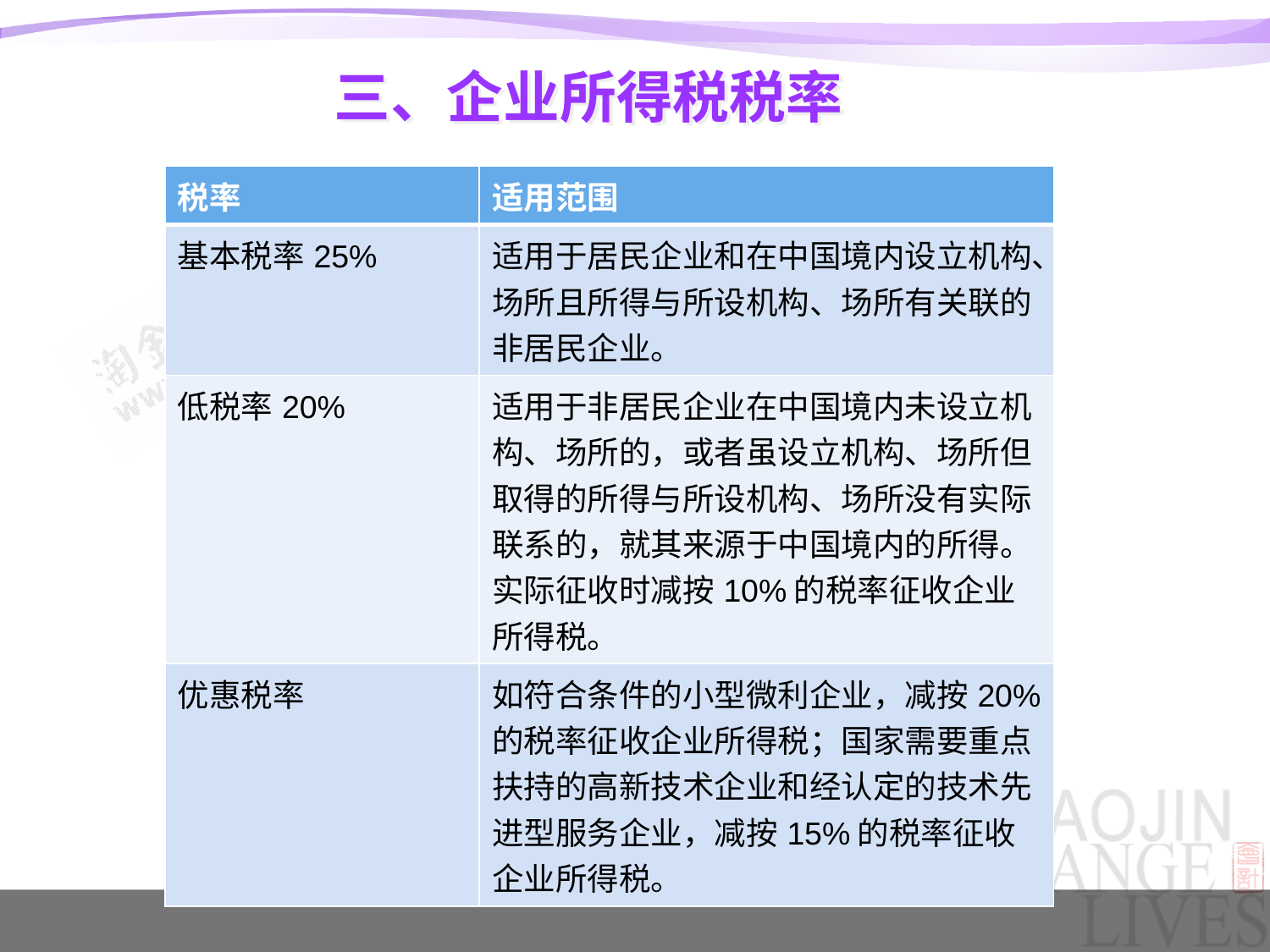

# 三、企业所得税税率
| 税率 | 适用范围 |
| --- | --- |
| 基本税率25% | 适用于居民企业和在中国境内设立机构、场所且所得与所设机构、场所有关联的非居民企业。 |
| 低税率20% | 适用于非居民企业在中国境内未设立机构、场所的，或者虽设立机构、场所但取得的所得与所设机构、场所没有实际联系的，就其来源于中国境内的所得。实际征收时减按10%的税率征收企业所得税。 |
| 优惠税率 | 如符合条件的小型微利企业，减按20%的税率征收企业所得税；国家需要重点扶持的高新技术企业和经认定的技术先进型服务企业，减按15%的税率征收企业所得税。 |